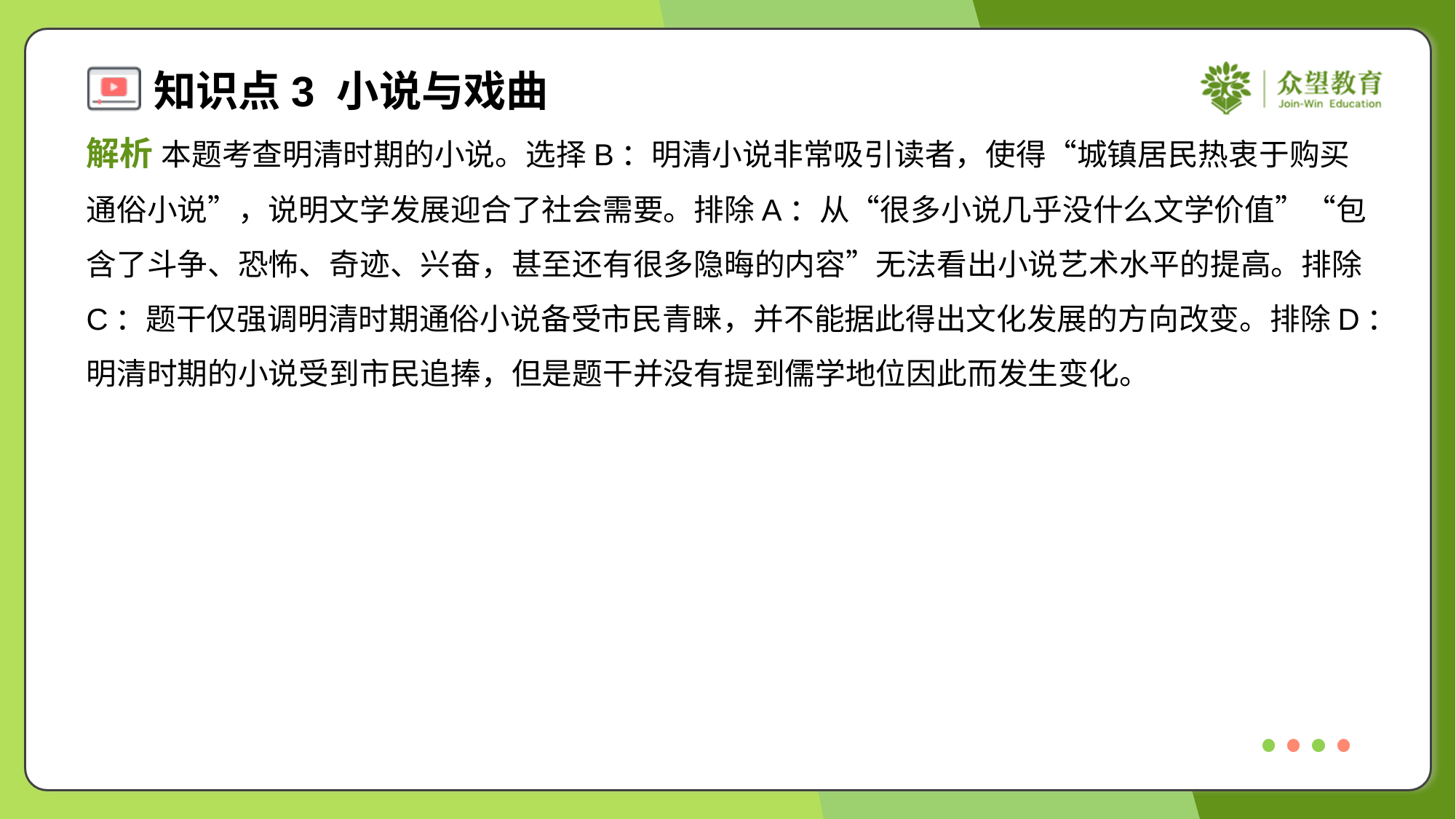

解析 本题考查明清时期的小说。选择B：明清小说非常吸引读者，使得“城镇居民热衷于购买
通俗小说”，说明文学发展迎合了社会需要。排除A：从“很多小说几乎没什么文学价值”“包
含了斗争、恐怖、奇迹、兴奋，甚至还有很多隐晦的内容”无法看出小说艺术水平的提高。排除
C：题干仅强调明清时期通俗小说备受市民青睐，并不能据此得出文化发展的方向改变。排除D：
明清时期的小说受到市民追捧，但是题干并没有提到儒学地位因此而发生变化。